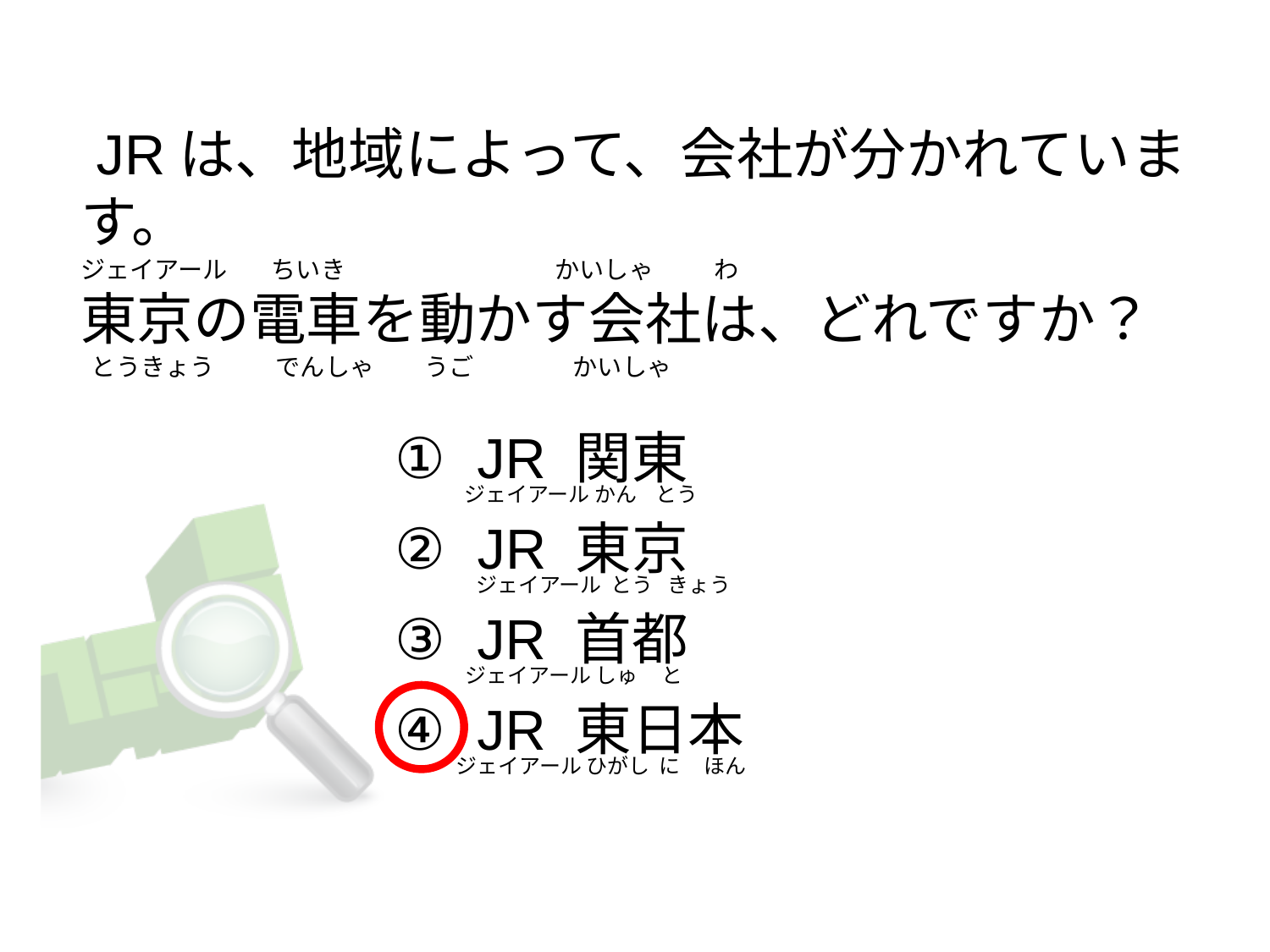

# JRは、地域によって、会社が分かれています。 ジェイアール        ちいき                                      かいしゃ           わ 東京の電車を動かす会社は、どれですか？   とうきょう           でんしゃ         うご                  かいしゃ
①  JR 関東
②  JR 東京
③  JR 首都
④  JR 東日本
ジェイアール かん    とう
ジェイアール  とう   きょう
ジェイアール しゅ     と

ジェイアール ひがし  に     ほん